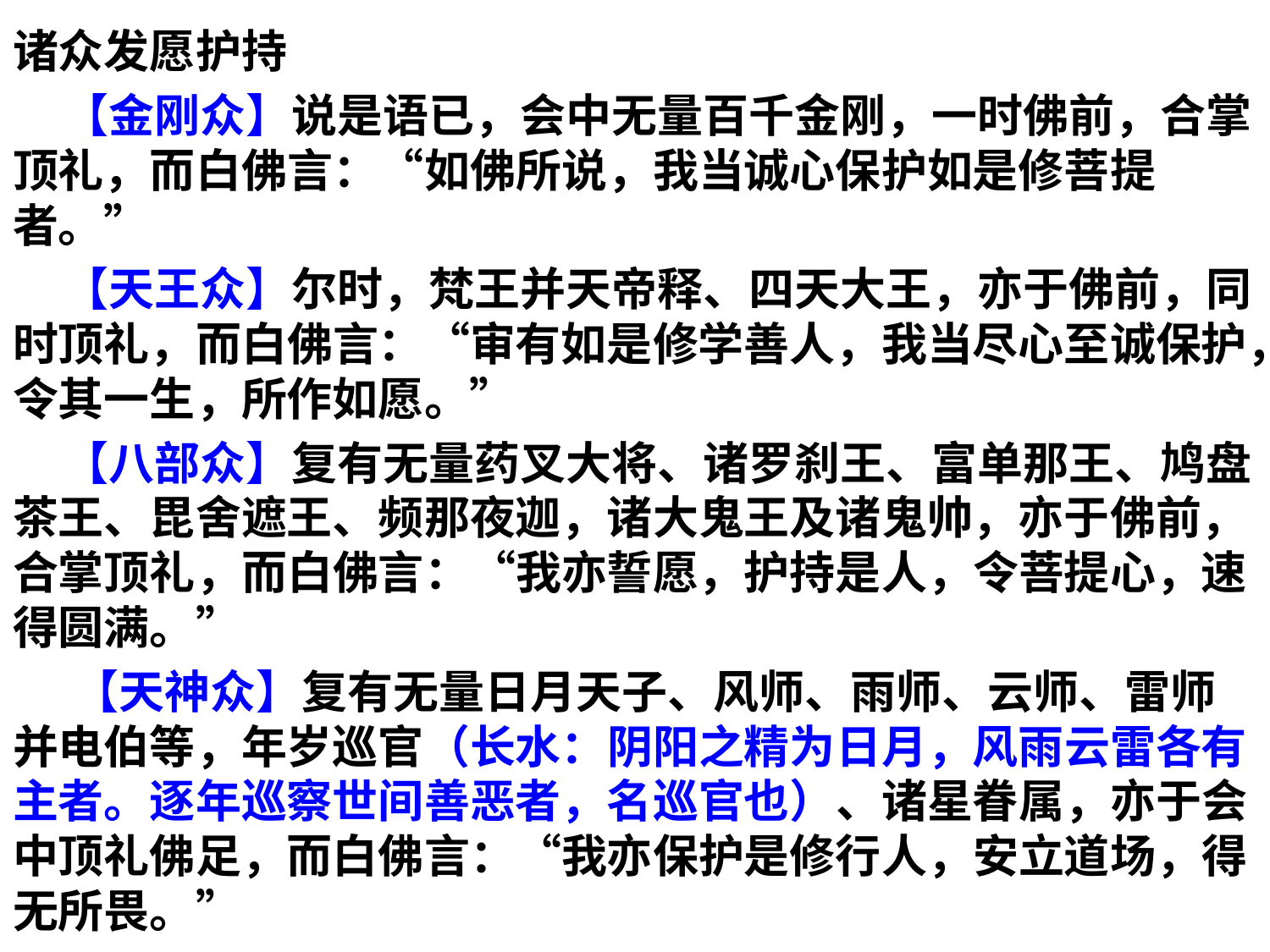

诸众发愿护持
    【金刚众】说是语已，会中无量百千金刚，一时佛前，合掌顶礼，而白佛言：“如佛所说，我当诚心保护如是修菩提者。”
    【天王众】尔时，梵王并天帝释、四天大王，亦于佛前，同时顶礼，而白佛言：“审有如是修学善人，我当尽心至诚保护，令其一生，所作如愿。”
    【八部众】复有无量药叉大将、诸罗刹王、富单那王、鸠盘茶王、毘舍遮王、频那夜迦，诸大鬼王及诸鬼帅，亦于佛前，合掌顶礼，而白佛言：“我亦誓愿，护持是人，令菩提心，速得圆满。”
     【天神众】复有无量日月天子、风师、雨师、云师、雷师并电伯等，年岁巡官（长水：阴阳之精为日月，风雨云雷各有主者。逐年巡察世间善恶者，名巡官也）、诸星眷属，亦于会中顶礼佛足，而白佛言：“我亦保护是修行人，安立道场，得无所畏。”